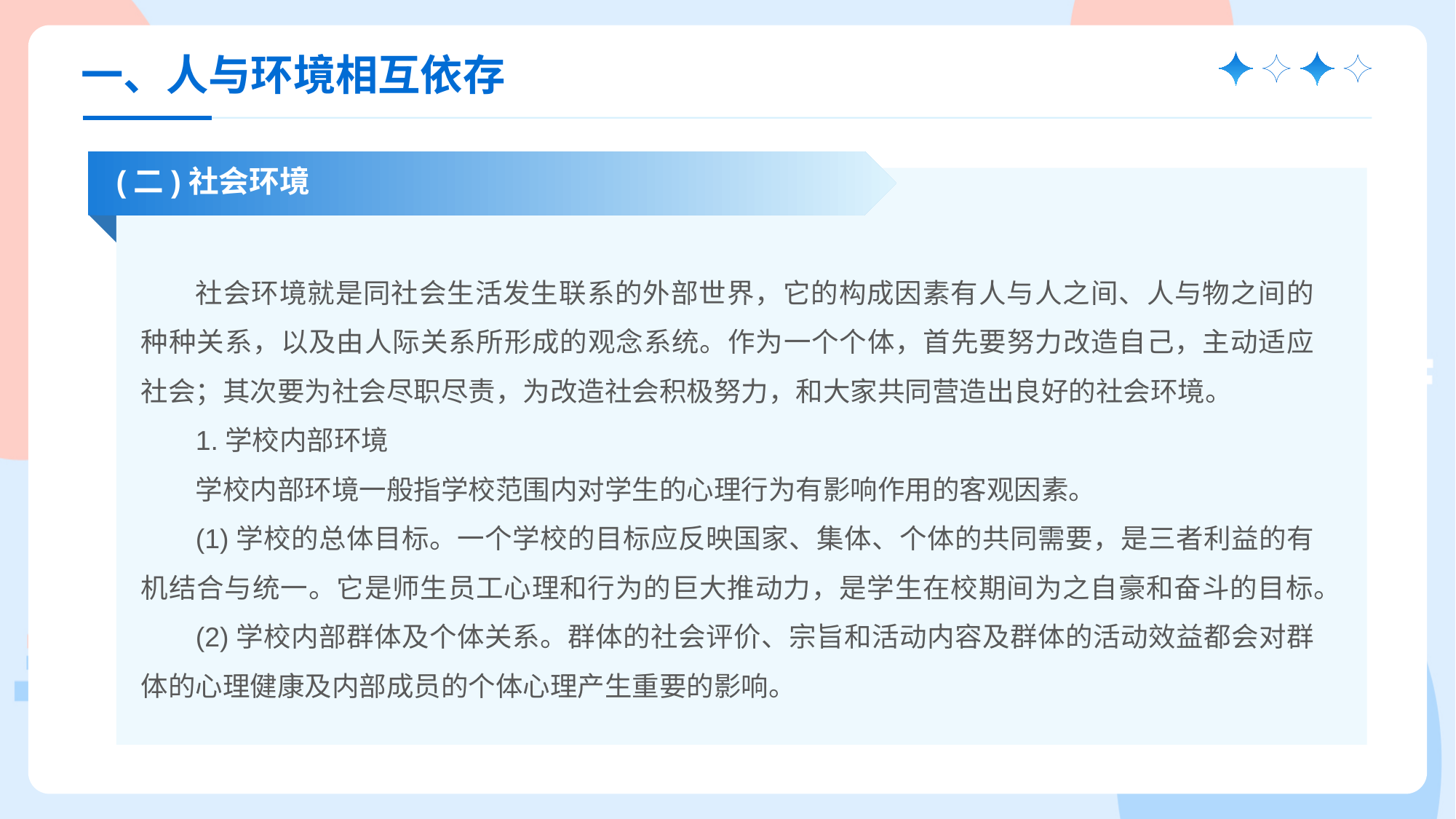

一、人与环境相互依存
(二)社会环境

社会环境就是同社会生活发生联系的外部世界，它的构成因素有人与人之间、人与物之间的种种关系，以及由人际关系所形成的观念系统。作为一个个体，首先要努力改造自己，主动适应社会；其次要为社会尽职尽责，为改造社会积极努力，和大家共同营造出良好的社会环境。
1.学校内部环境
学校内部环境一般指学校范围内对学生的心理行为有影响作用的客观因素。
(1)学校的总体目标。一个学校的目标应反映国家、集体、个体的共同需要，是三者利益的有机结合与统一。它是师生员工心理和行为的巨大推动力，是学生在校期间为之自豪和奋斗的目标。
(2)学校内部群体及个体关系。群体的社会评价、宗旨和活动内容及群体的活动效益都会对群体的心理健康及内部成员的个体心理产生重要的影响。